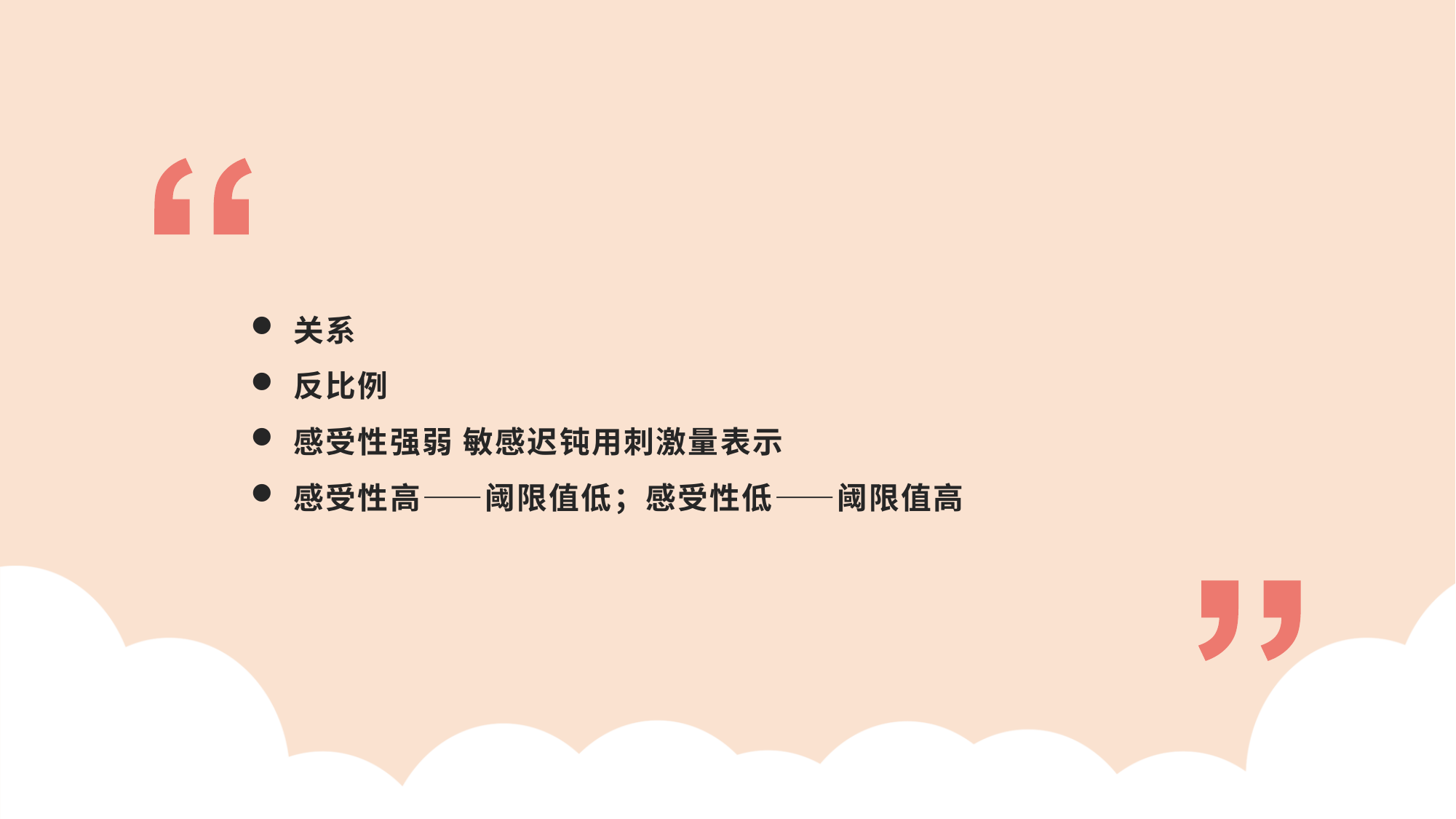

关系
反比例
感受性强弱 敏感迟钝用刺激量表示
感受性高——阈限值低；感受性低——阈限值高